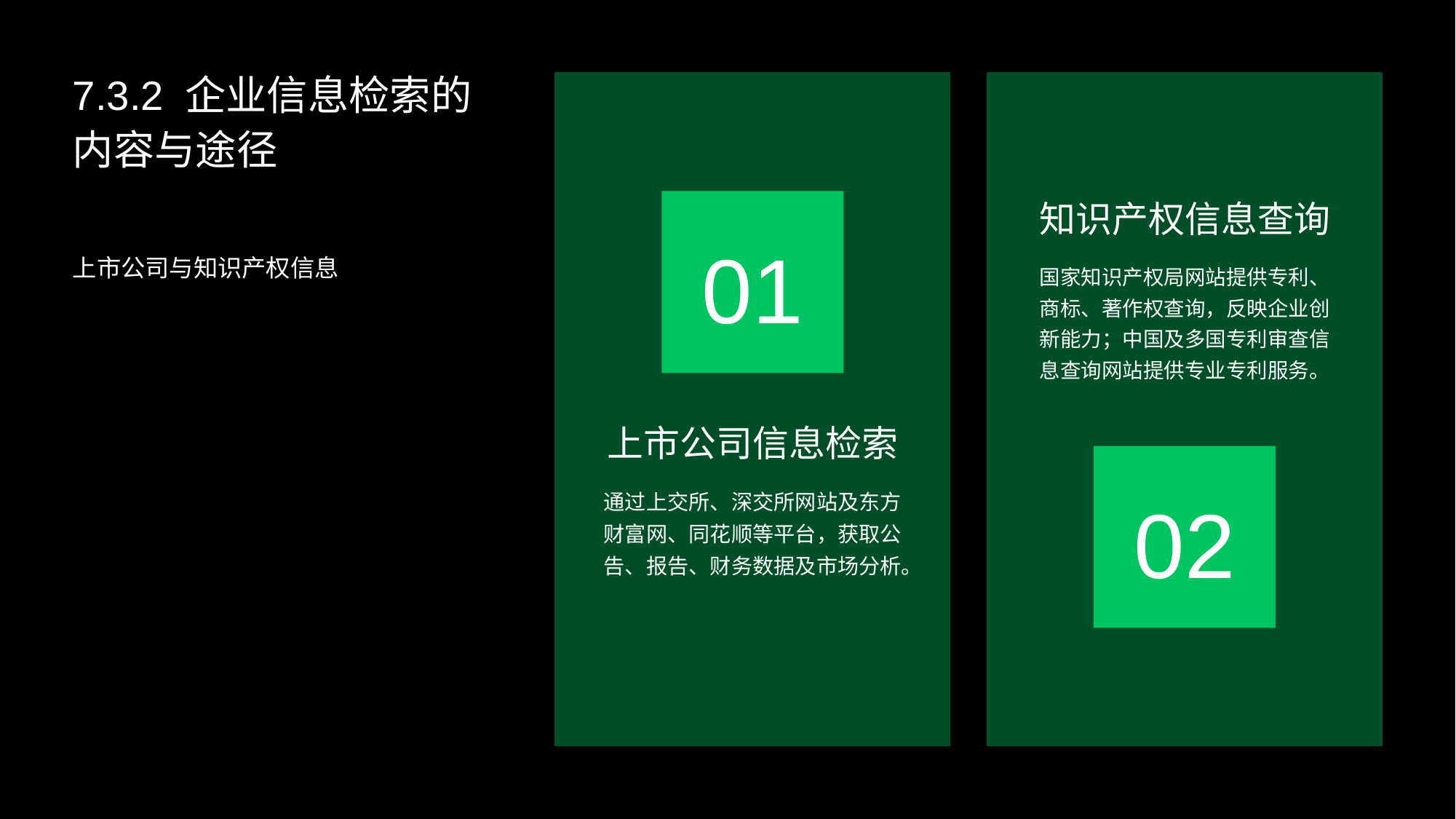

7.3.2 企业信息检索的内容与途径

知识产权信息查询
01
上市公司与知识产权信息
国家知识产权局网站提供专利、商标、著作权查询，反映企业创新能力；中国及多国专利审查信息查询网站提供专业专利服务。
上市公司信息检索

通过上交所、深交所网站及东方财富网、同花顺等平台，获取公告、报告、财务数据及市场分析。
02